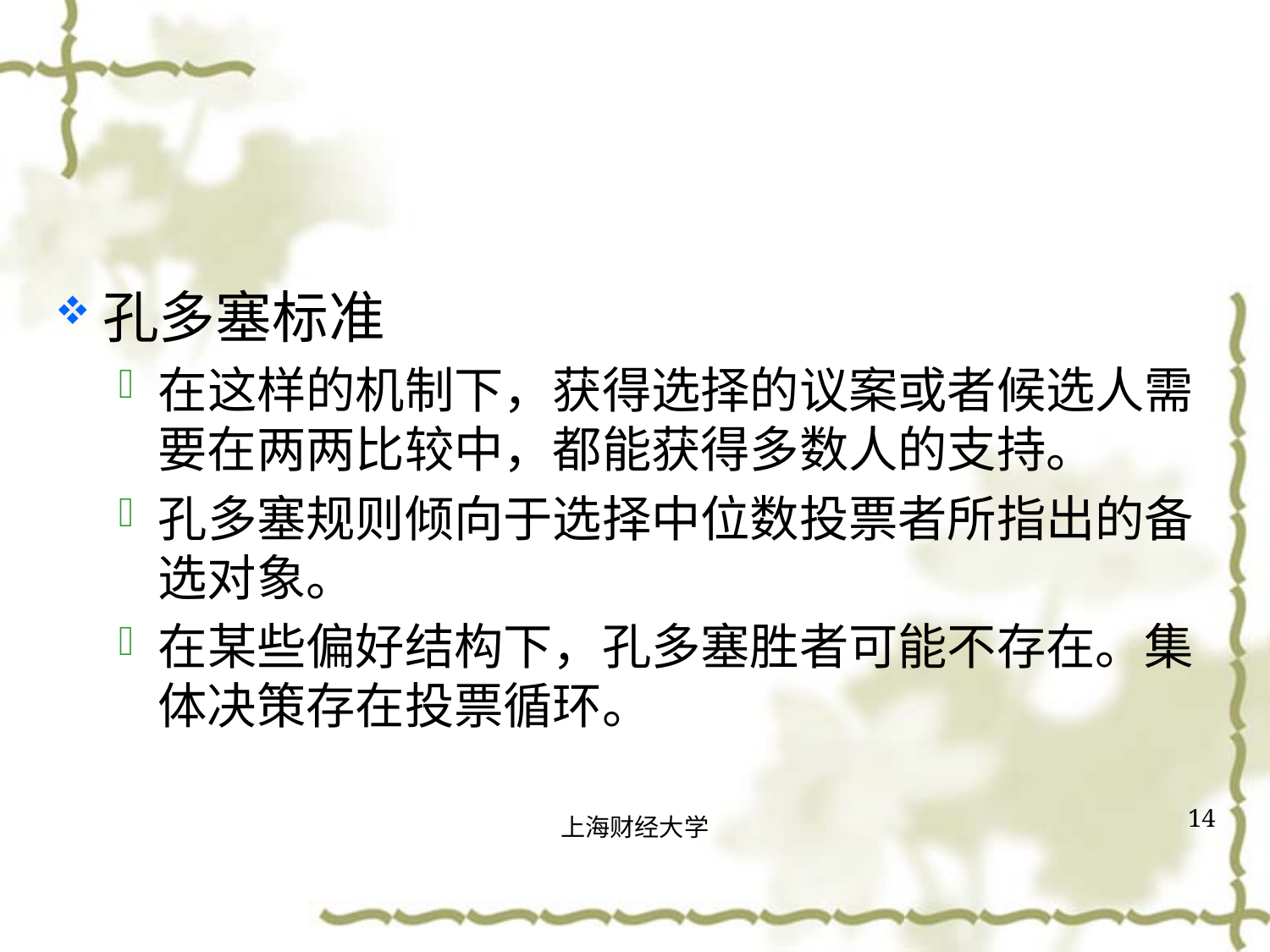

#
孔多塞标准
在这样的机制下，获得选择的议案或者候选人需要在两两比较中，都能获得多数人的支持。
孔多塞规则倾向于选择中位数投票者所指出的备选对象。
在某些偏好结构下，孔多塞胜者可能不存在。集体决策存在投票循环。

14
上海财经大学